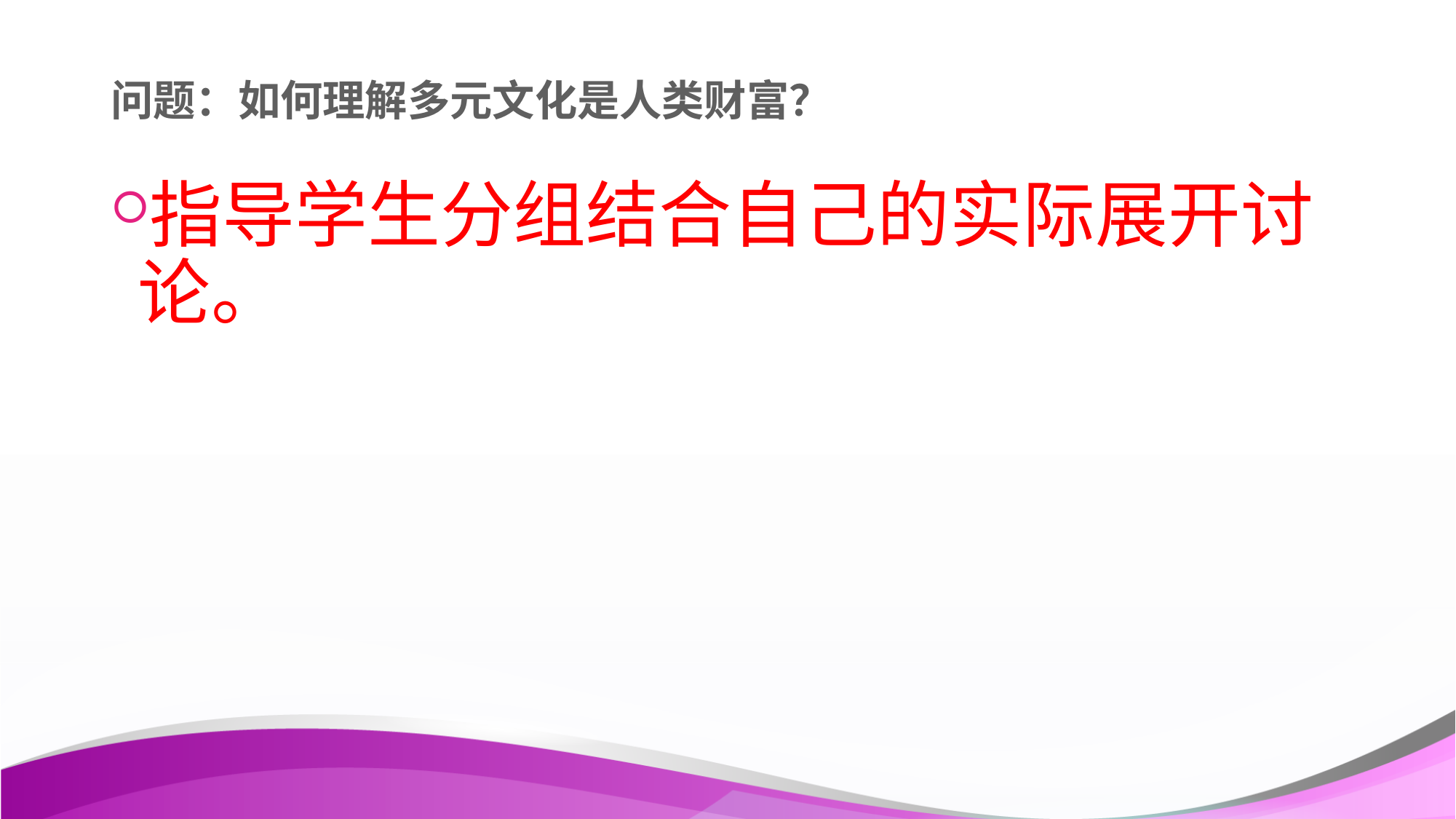

# 问题：如何理解多元文化是人类财富？
指导学生分组结合自己的实际展开讨论。